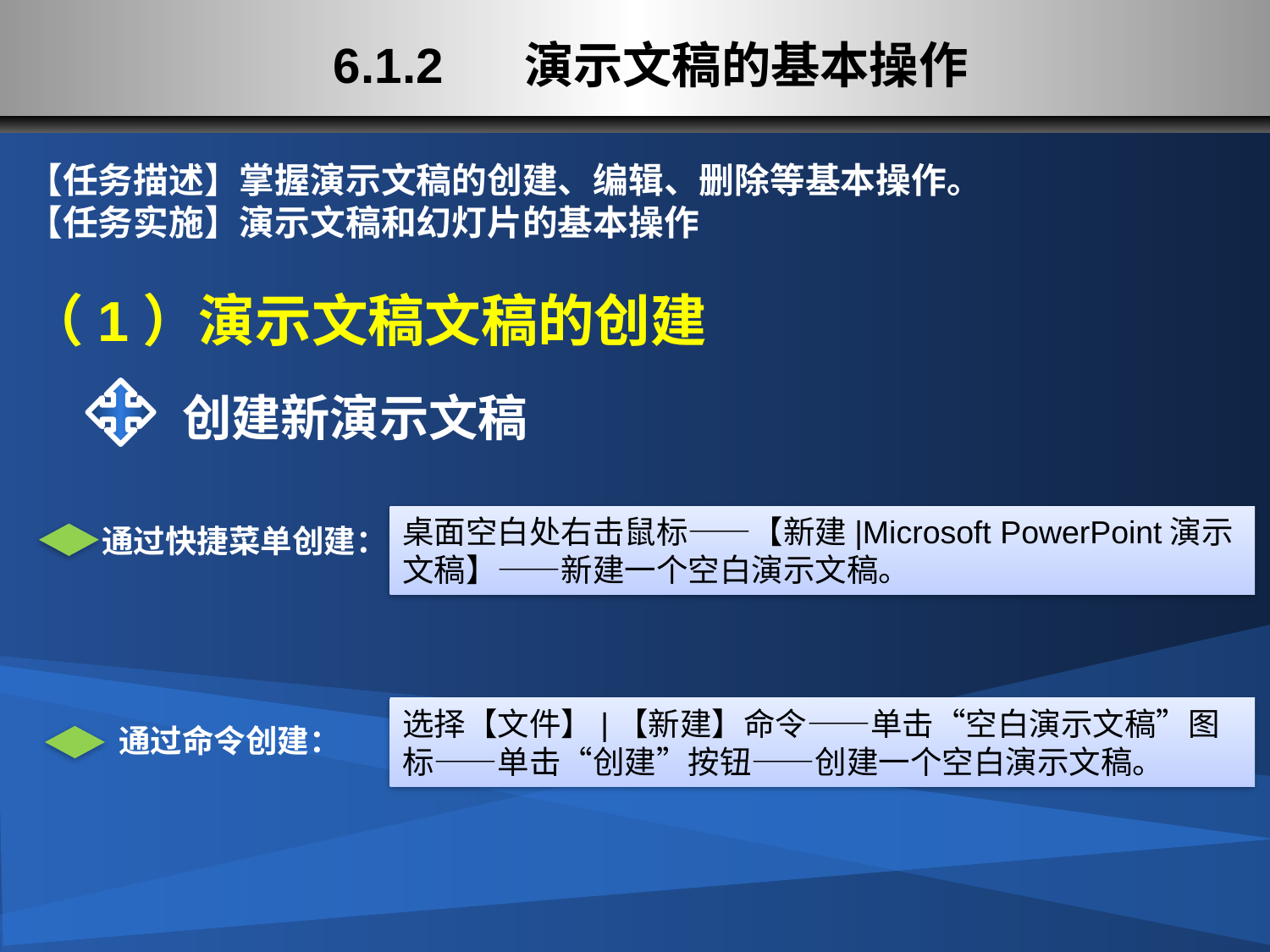

# 6.1.2     演示文稿的基本操作
【任务描述】掌握演示文稿的创建、编辑、删除等基本操作。
【任务实施】演示文稿和幻灯片的基本操作

（1）演示文稿文稿的创建

 创建新演示文稿
桌面空白处右击鼠标——【新建|Microsoft PowerPoint演示文稿】——新建一个空白演示文稿。
通过快捷菜单创建：

选择【文件】|【新建】命令——单击“空白演示文稿”图标——单击“创建”按钮——创建一个空白演示文稿。
通过命令创建：